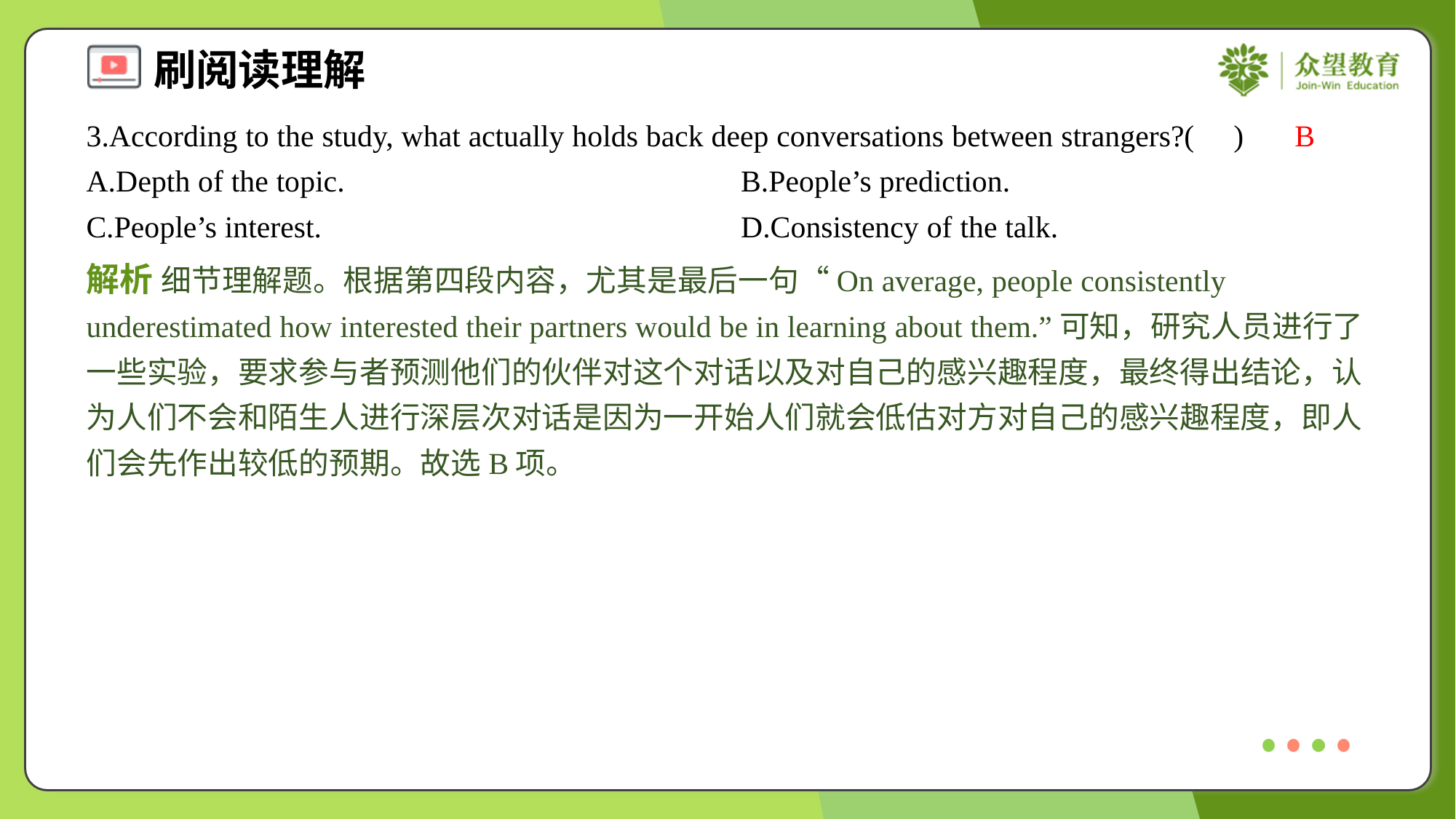

3.According to the study, what actually holds back deep conversations between strangers?(     )
B
A.Depth of the topic.	B.People’s prediction.
C.People’s interest.	D.Consistency of the talk.
解析 细节理解题。根据第四段内容，尤其是最后一句“On average, people consistently underestimated how interested their partners would be in learning about them.”可知，研究人员进行了一些实验，要求参与者预测他们的伙伴对这个对话以及对自己的感兴趣程度，最终得出结论，认为人们不会和陌生人进行深层次对话是因为一开始人们就会低估对方对自己的感兴趣程度，即人们会先作出较低的预期。故选B项。